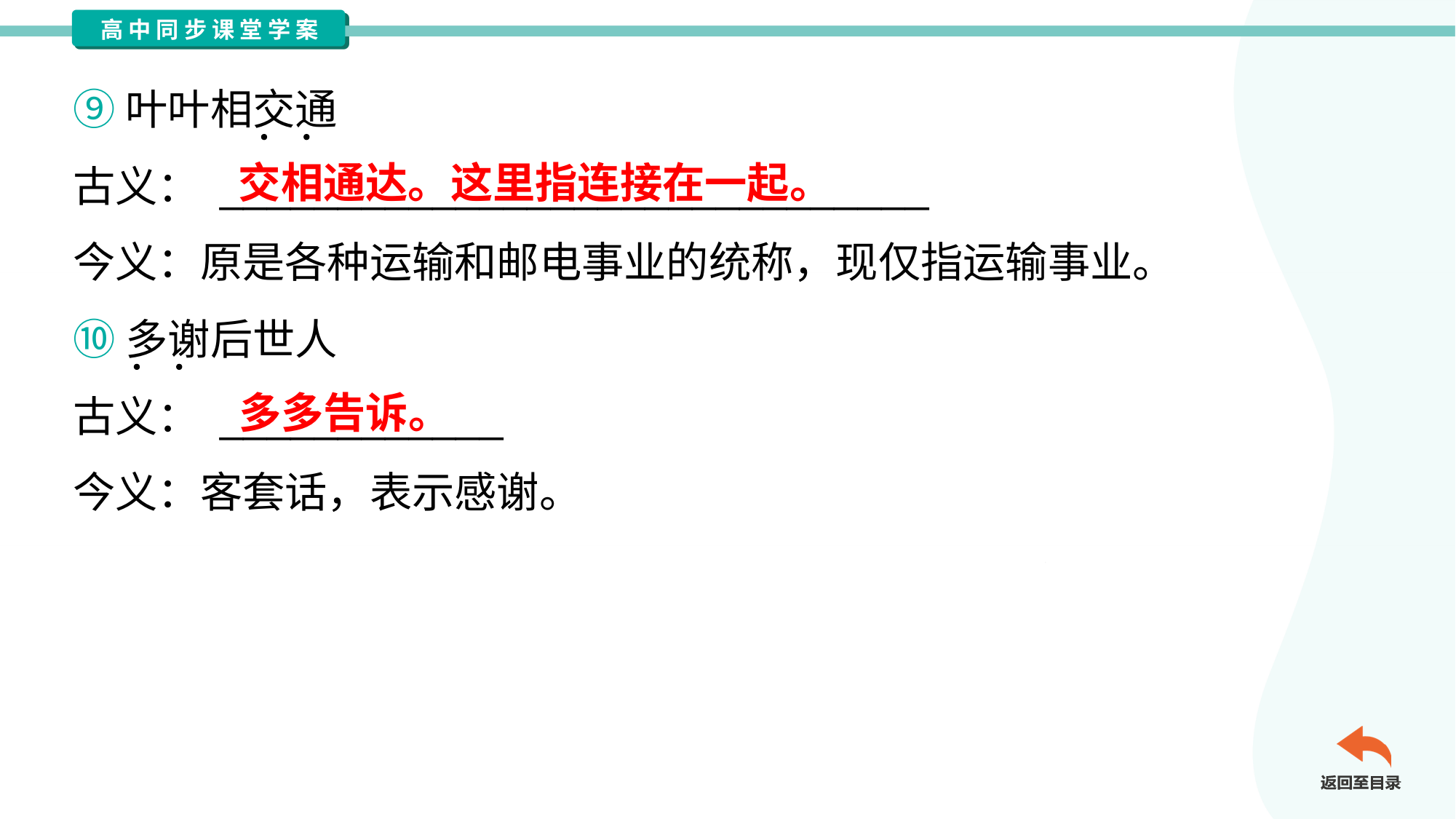

⑨叶叶相交通
古义： ______________________________
今义：原是各种运输和邮电事业的统称，现仅指运输事业。
交相通达。这里指连接在一起。

⑩多谢后世人
古义： ____________
今义：客套话，表示感谢。
多多告诉。